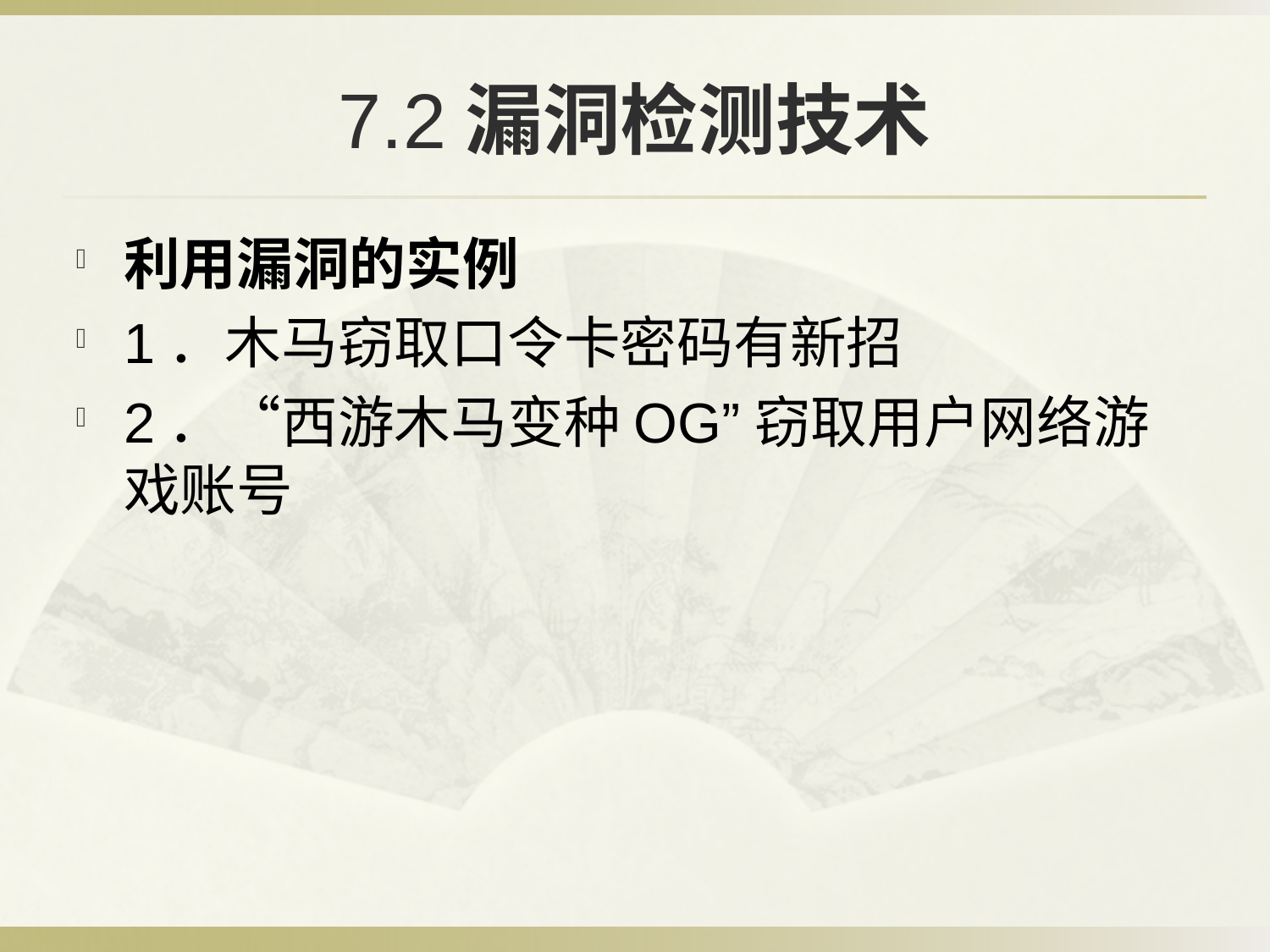

# 7.2漏洞检测技术
利用漏洞的实例
1．木马窃取口令卡密码有新招
2．“西游木马变种OG”窃取用户网络游戏账号